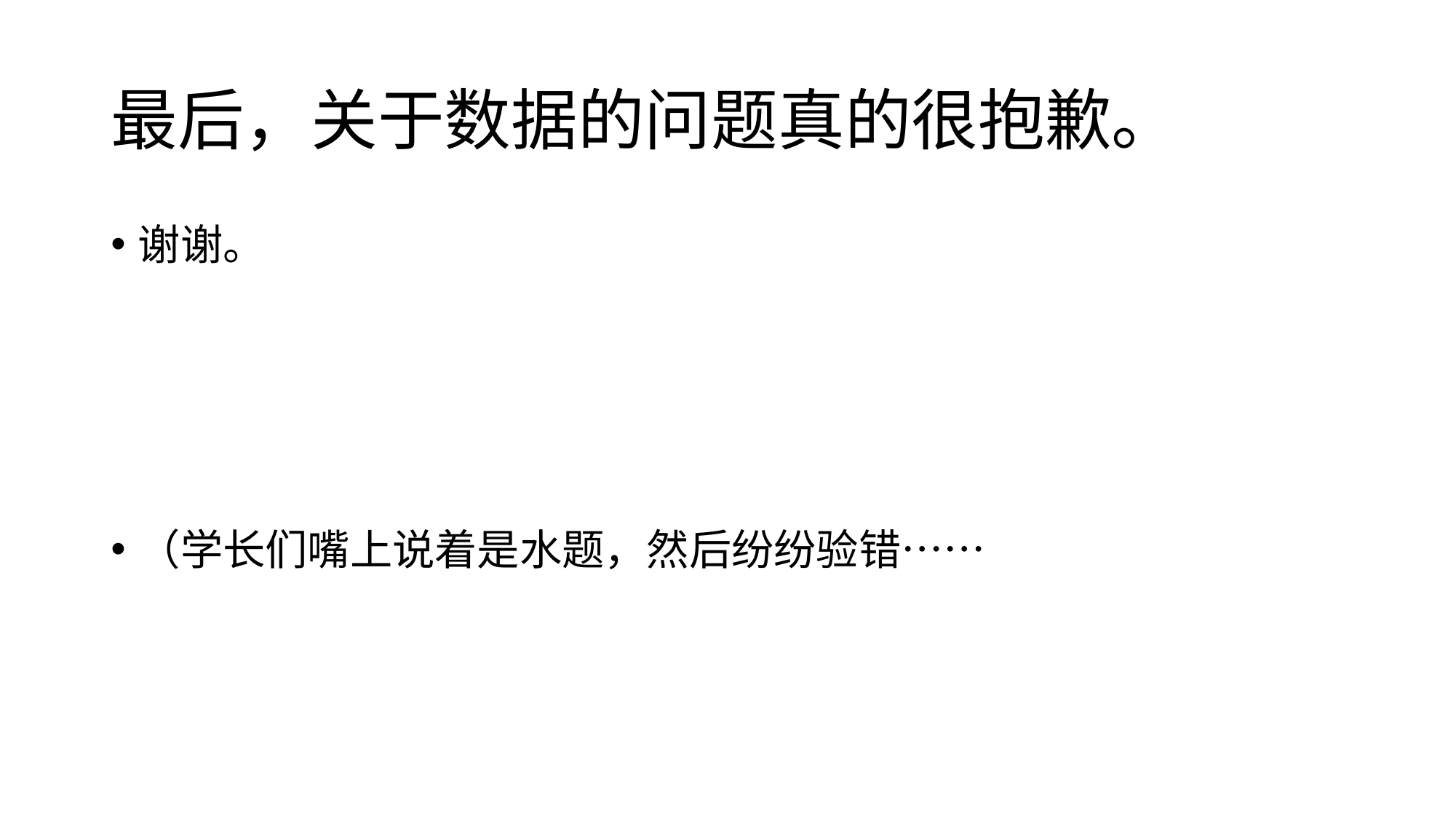

# 最后，关于数据的问题真的很抱歉。
谢谢。

（学长们嘴上说着是水题，然后纷纷验错……